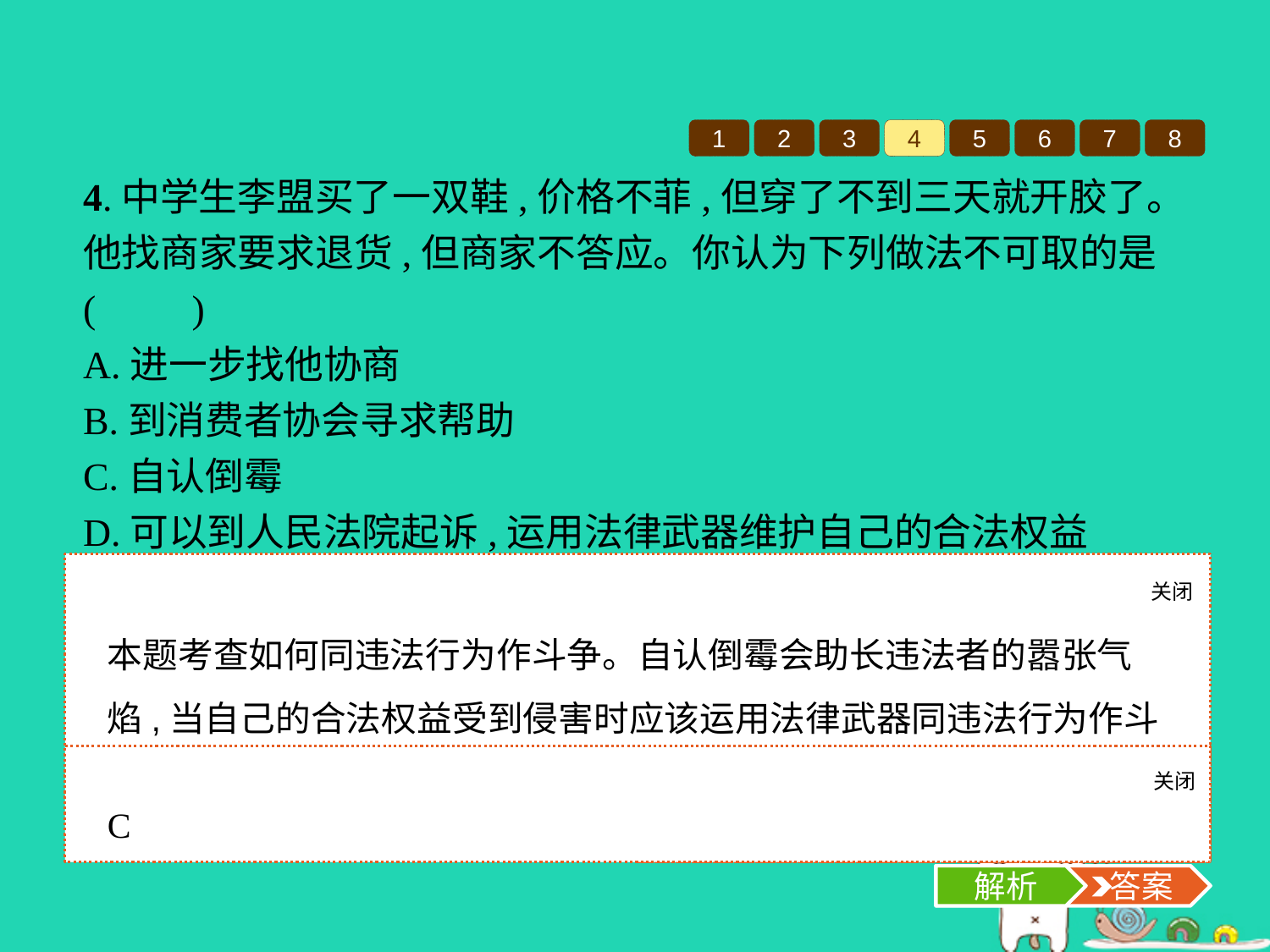

1
2
3
4
5
6
7
8
4.中学生李盟买了一双鞋,价格不菲,但穿了不到三天就开胶了。他找商家要求退货,但商家不答应。你认为下列做法不可取的是(　　)
A.进一步找他协商
B.到消费者协会寻求帮助
C.自认倒霉
D.可以到人民法院起诉,运用法律武器维护自己的合法权益

关闭
解析

本题考查如何同违法行为作斗争。自认倒霉会助长违法者的嚣张气焰,当自己的合法权益受到侵害时应该运用法律武器同违法行为作斗争。

关闭
解析
  答案

C
解析
  答案